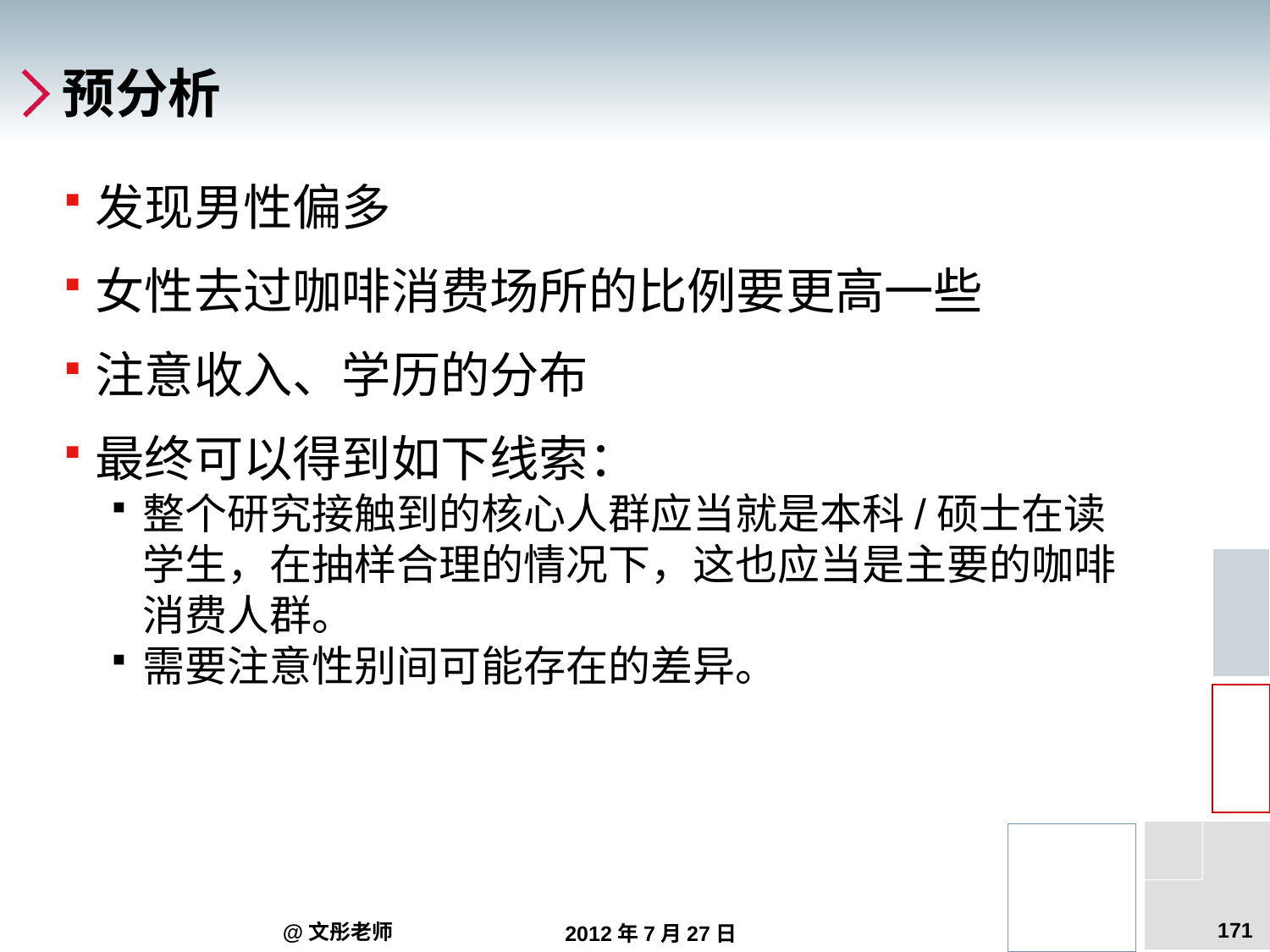

# 预分析
发现男性偏多
女性去过咖啡消费场所的比例要更高一些
注意收入、学历的分布
最终可以得到如下线索：
整个研究接触到的核心人群应当就是本科/硕士在读学生，在抽样合理的情况下，这也应当是主要的咖啡消费人群。
需要注意性别间可能存在的差异。

171
@文彤老师

2012年7月27日